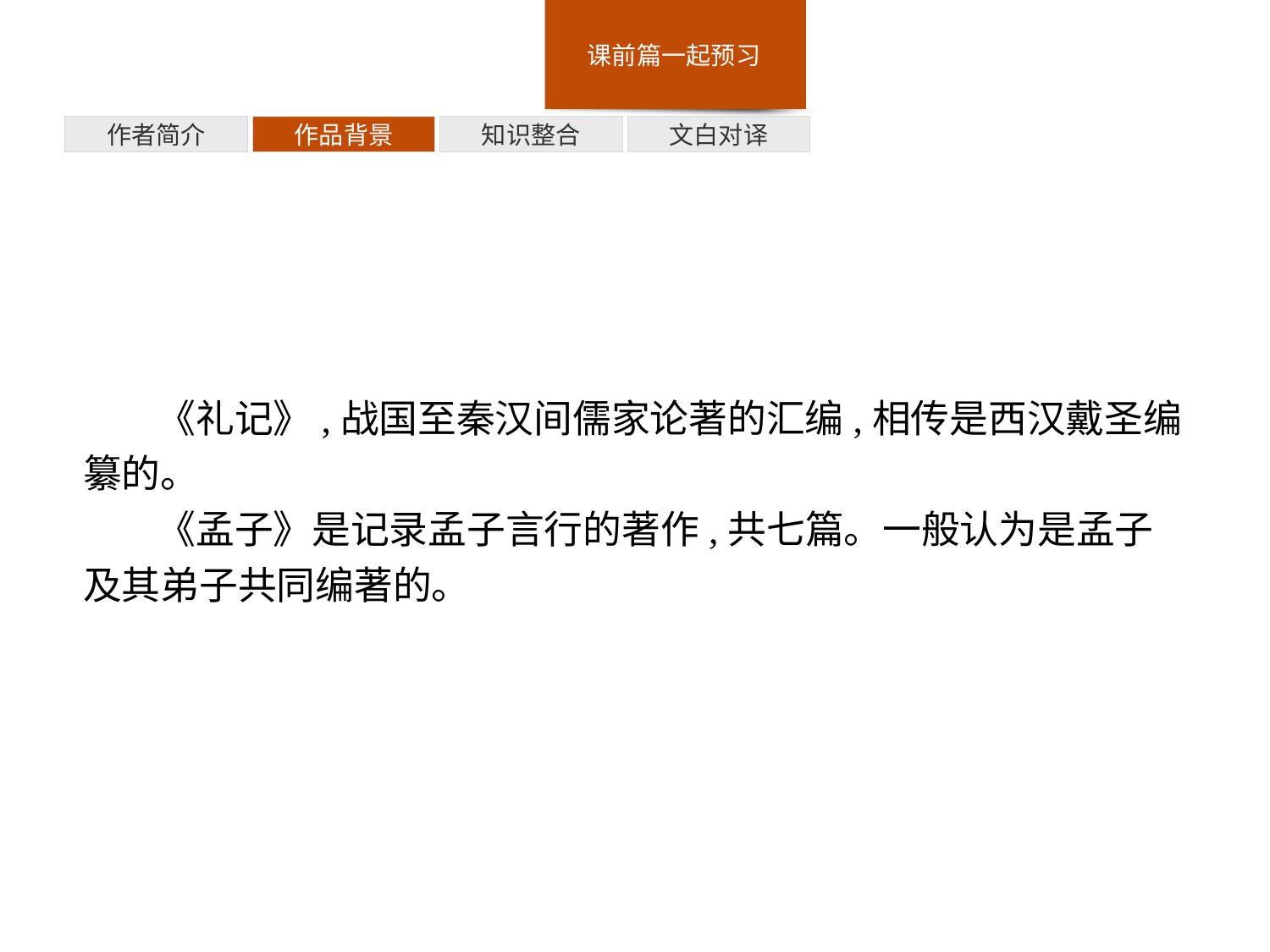

知识整合
文白对译
作品背景
作者简介
《礼记》,战国至秦汉间儒家论著的汇编,相传是西汉戴圣编纂的。
《孟子》是记录孟子言行的著作,共七篇。一般认为是孟子及其弟子共同编著的。